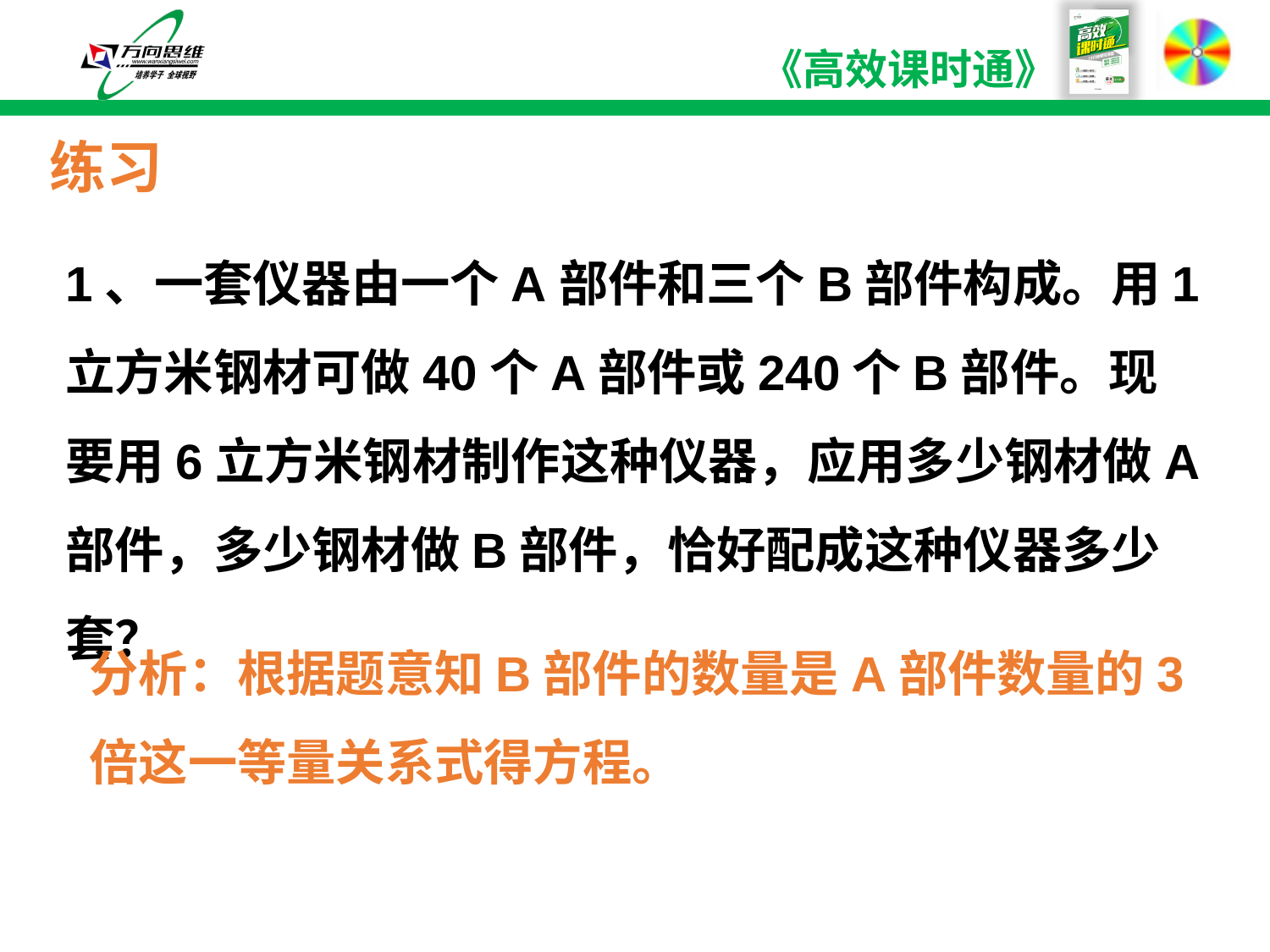

练习
1、一套仪器由一个A部件和三个B部件构成。用1立方米钢材可做40个A部件或240个B部件。现要用6立方米钢材制作这种仪器，应用多少钢材做A部件，多少钢材做B部件，恰好配成这种仪器多少套？
分析：根据题意知B部件的数量是A部件数量的3倍这一等量关系式得方程。